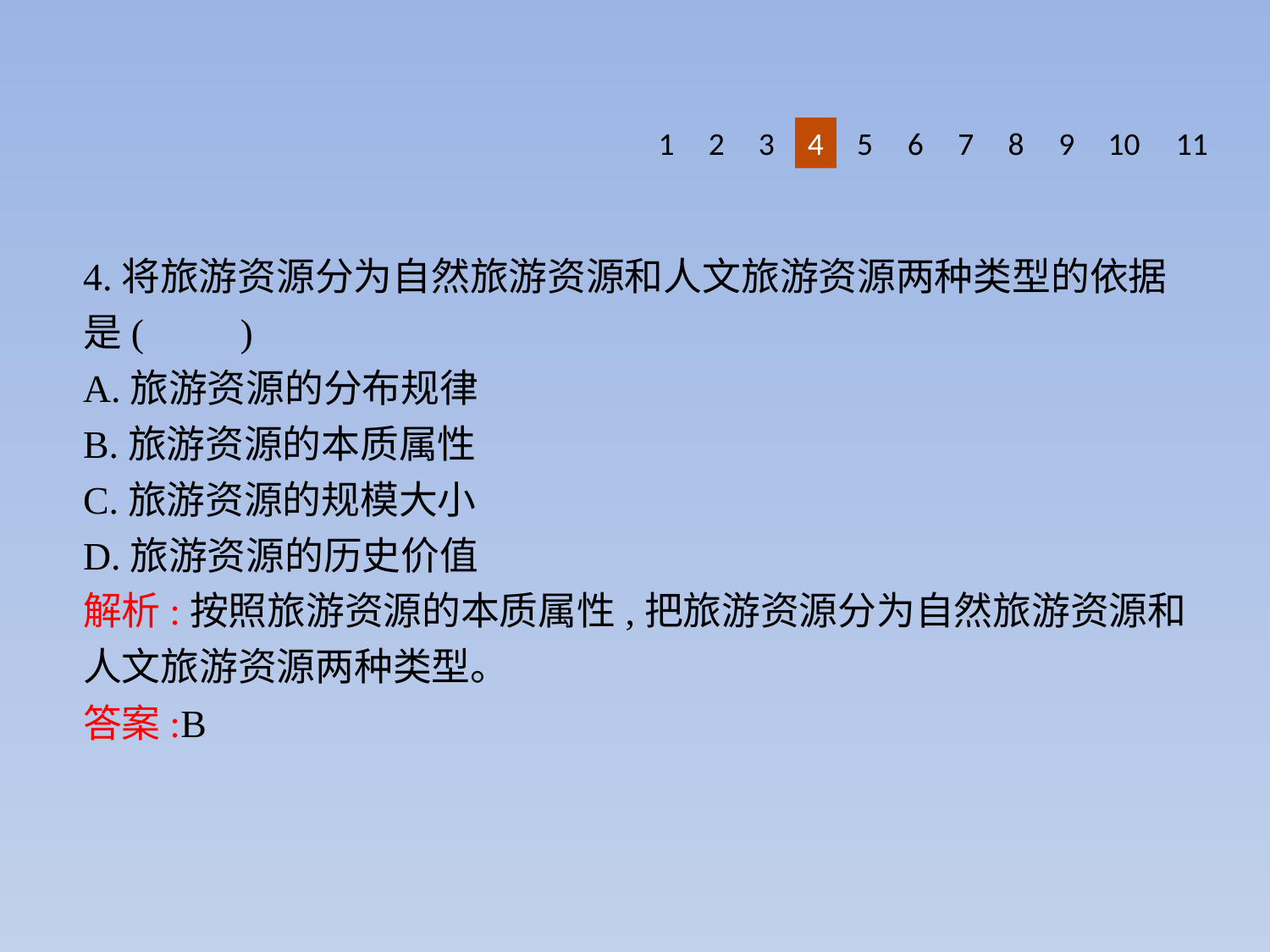

1
2
3
4
5
6
7
8
9
10
11
4.将旅游资源分为自然旅游资源和人文旅游资源两种类型的依据是(　　)
A.旅游资源的分布规律
B.旅游资源的本质属性
C.旅游资源的规模大小
D.旅游资源的历史价值
解析:按照旅游资源的本质属性,把旅游资源分为自然旅游资源和人文旅游资源两种类型。
答案:B